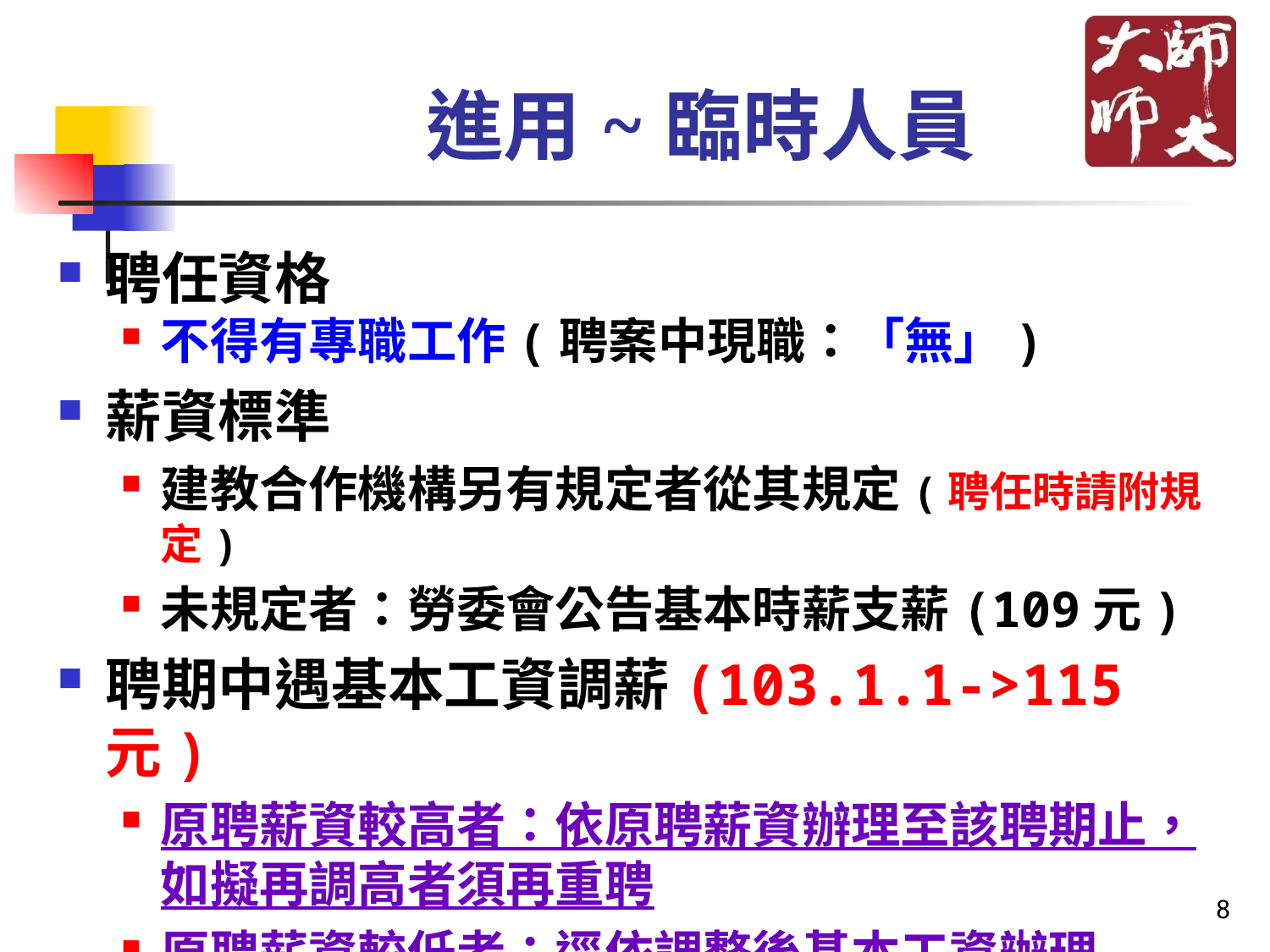

# 進用~臨時人員
聘任資格
不得有專職工作(聘案中現職：「無」)
薪資標準
建教合作機構另有規定者從其規定(聘任時請附規定)
未規定者：勞委會公告基本時薪支薪(109元)
聘期中遇基本工資調薪(103.1.1->115元)
原聘薪資較高者：依原聘薪資辦理至該聘期止，如擬再調高者須再重聘
原聘薪資較低者：逕依調整後基本工資辦理
8